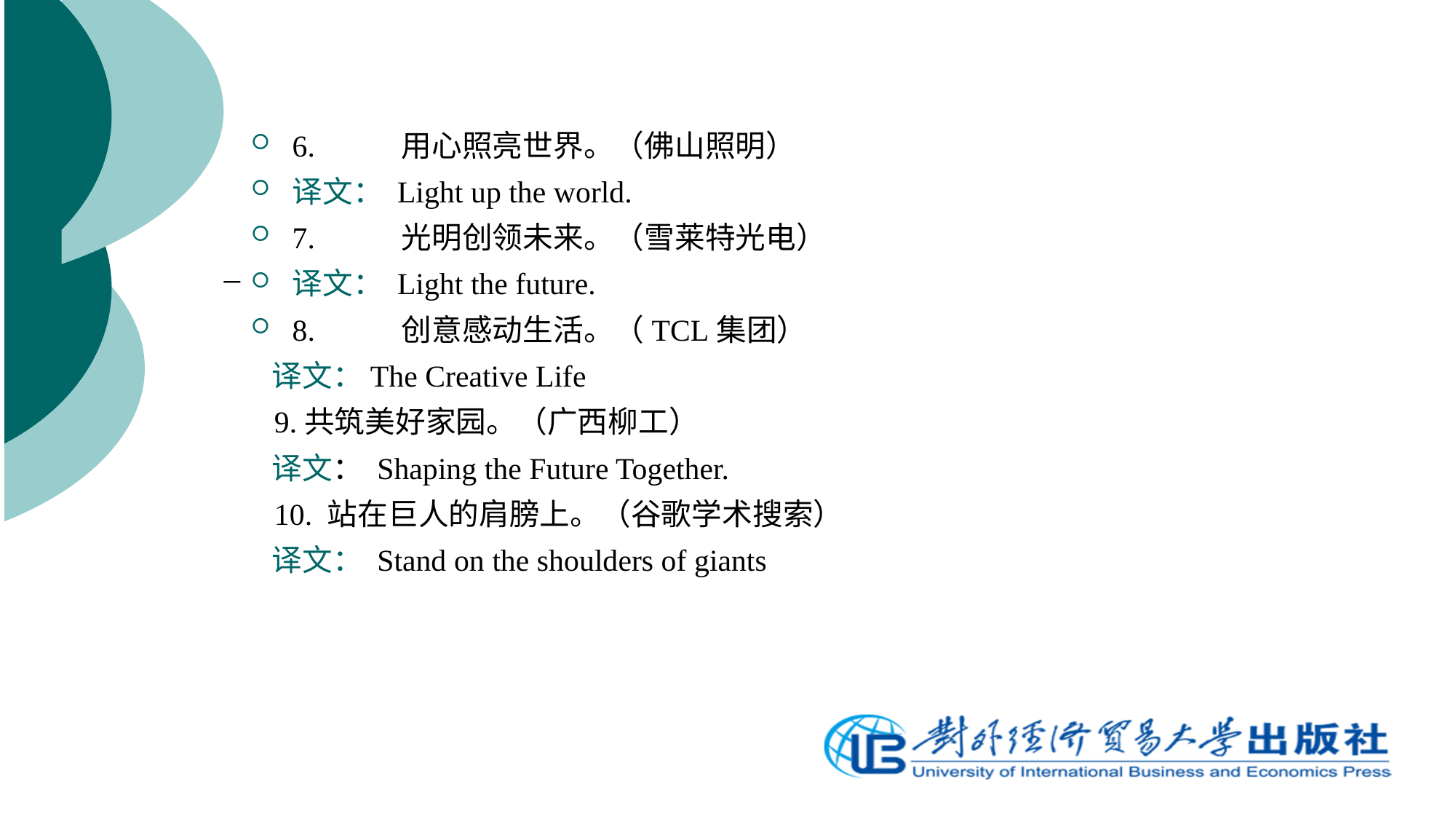

6.	用心照亮世界。（佛山照明）
译文： Light up the world.
7.	光明创领未来。（雪莱特光电）
译文： Light the future.
8.	创意感动生活。（TCL集团）
  译文：The Creative Life
   9.共筑美好家园。（广西柳工）
  译文： Shaping the Future Together.
   10. 站在巨人的肩膀上。（谷歌学术搜索）
  译文： Stand on the shoulders of giants